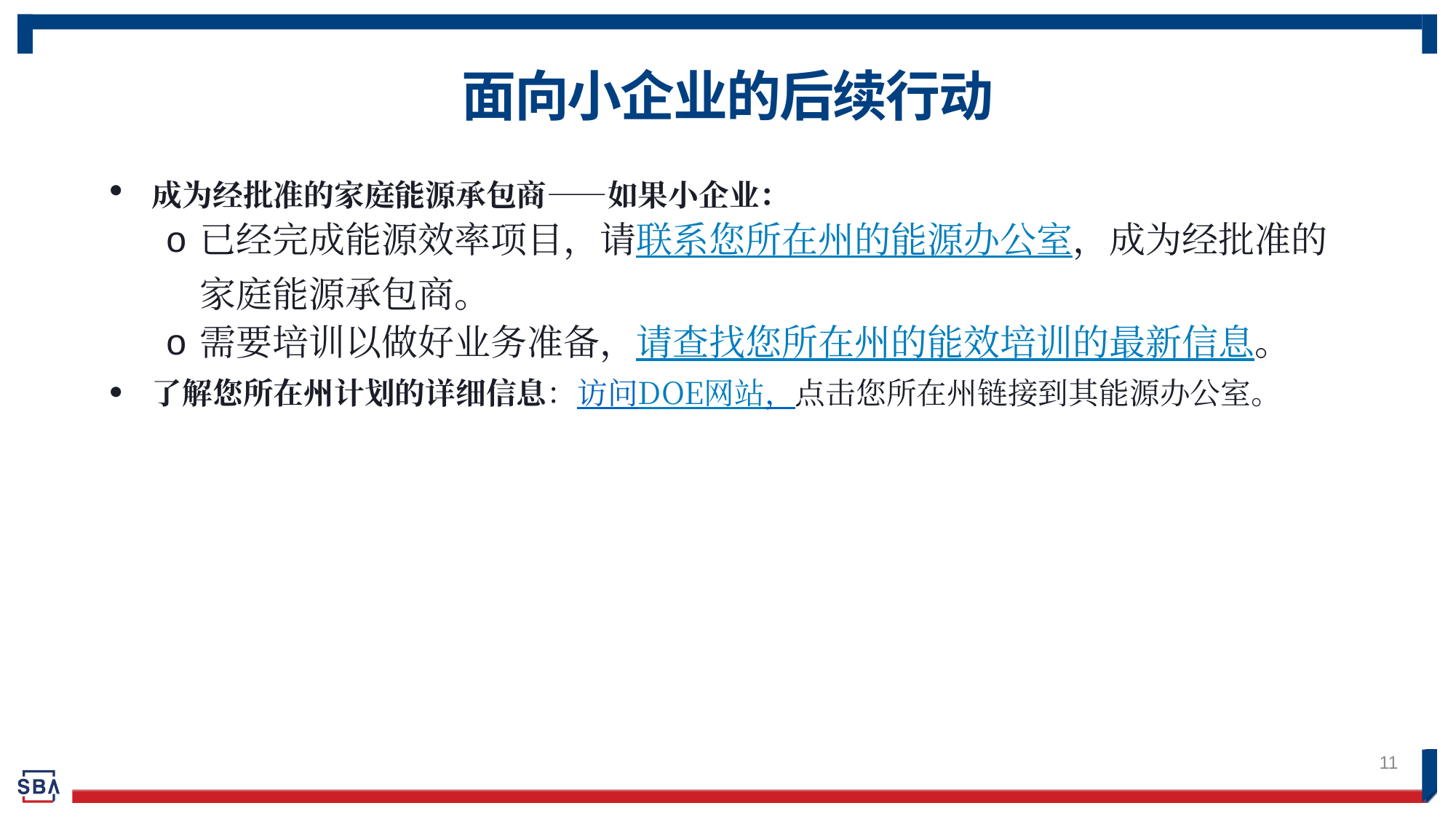

# 面向小企业的后续行动
成为经批准的家庭能源承包商——如果小企业：
已经完成能源效率项目，请联系您所在州的能源办公室，成为经批准的家庭能源承包商。
需要培训以做好业务准备，请查找您所在州的能效培训的最新信息。
了解您所在州计划的详细信息：访问DOE网站，点击您所在州链接到其能源办公室。

11